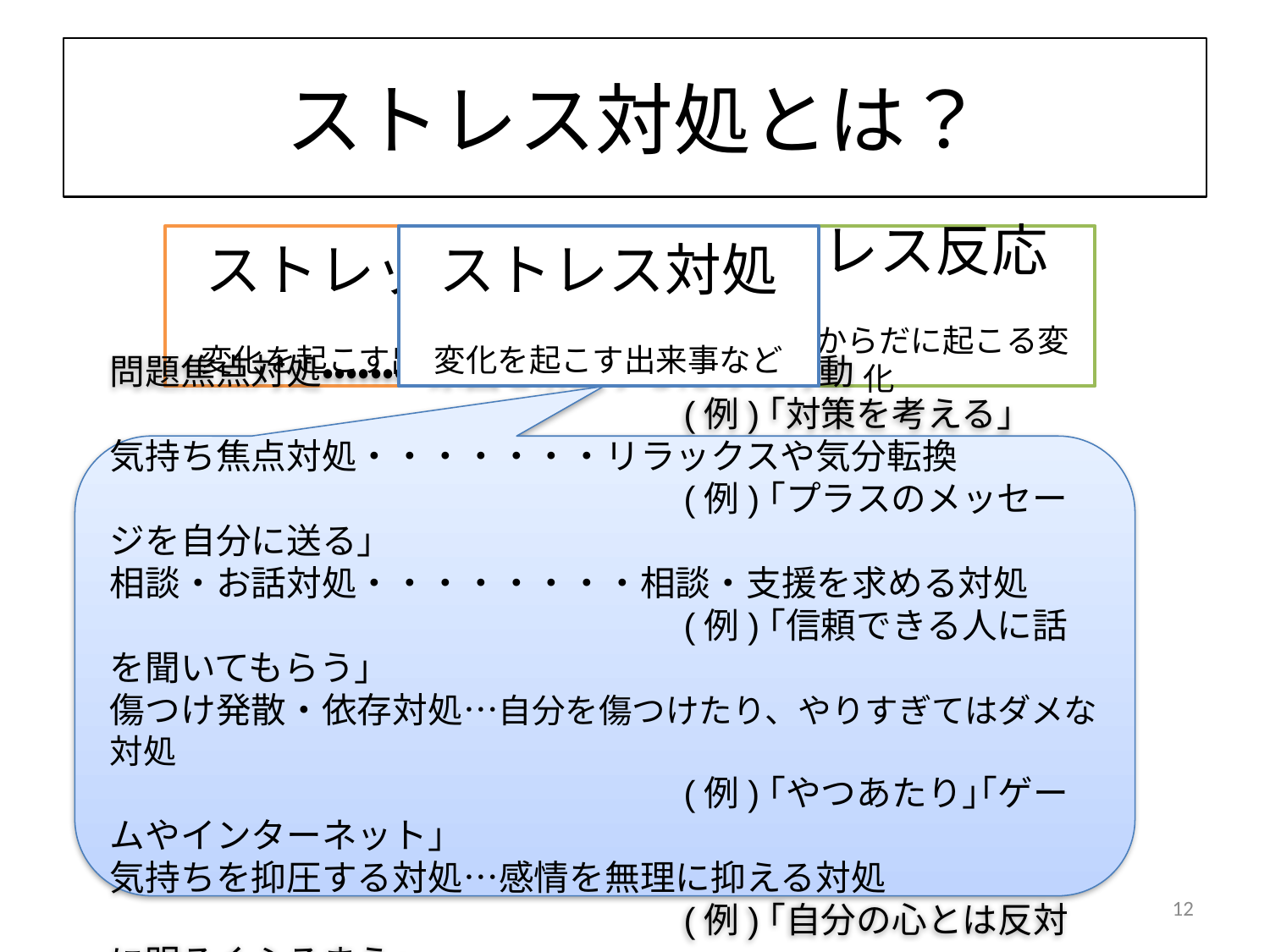

# ストレス対処とは？
ストレッサー

変化を起こす出来事など
ストレス対処

変化を起こす出来事など
ストレス反応

気持ちやからだに起こる変化
問題焦点対処・・・・・・・・・原因を解決するための行動
　　　　　　　　　　　　　　　　(例)｢対策を考える｣
気持ち焦点対処・・・・・・・リラックスや気分転換
　　　　　　　　　　　　　　　　(例)｢プラスのメッセージを自分に送る｣
相談・お話対処・・・・・・・・相談・支援を求める対処
　　　　　　　　　　　　　　　　(例)｢信頼できる人に話を聞いてもらう｣
傷つけ発散・依存対処…自分を傷つけたり、やりすぎてはダメな対処
　　　　　　　　　　　　　　　　(例)｢やつあたり｣｢ゲームやインターネット｣
気持ちを抑圧する対処…感情を無理に抑える対処
　　　　　　　　　　　　　　　　(例)｢自分の心とは反対に明るくふるまう｣
12